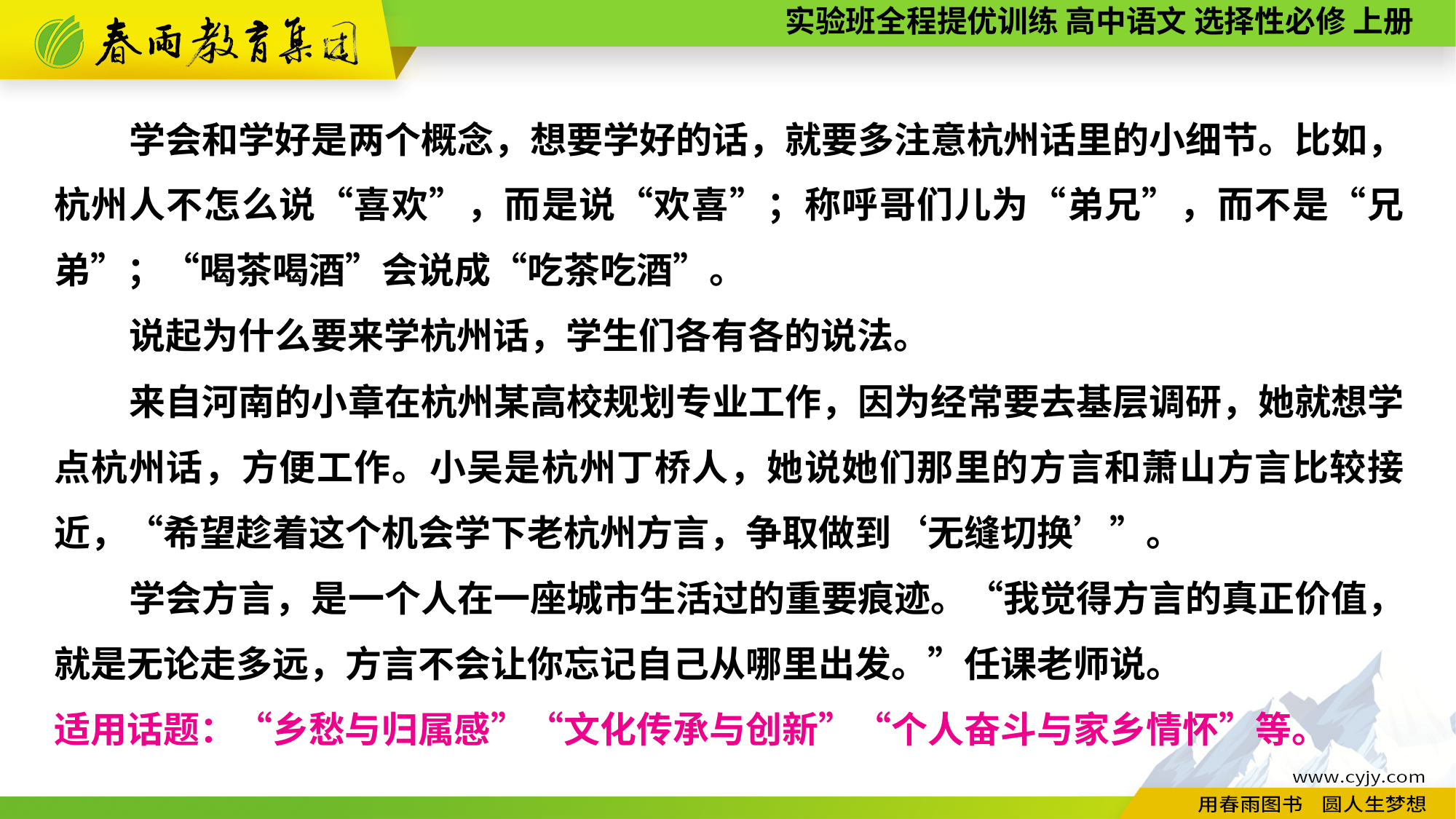

学会和学好是两个概念，想要学好的话，就要多注意杭州话里的小细节。比如，杭州人不怎么说“喜欢”，而是说“欢喜”；称呼哥们儿为“弟兄”，而不是“兄弟”；“喝茶喝酒”会说成“吃茶吃酒”。
说起为什么要来学杭州话，学生们各有各的说法。
来自河南的小章在杭州某高校规划专业工作，因为经常要去基层调研，她就想学点杭州话，方便工作。小吴是杭州丁桥人，她说她们那里的方言和萧山方言比较接近，“希望趁着这个机会学下老杭州方言，争取做到‘无缝切换’”。
学会方言，是一个人在一座城市生活过的重要痕迹。“我觉得方言的真正价值，就是无论走多远，方言不会让你忘记自己从哪里出发。”任课老师说。
适用话题：“乡愁与归属感”“文化传承与创新”“个人奋斗与家乡情怀”等。